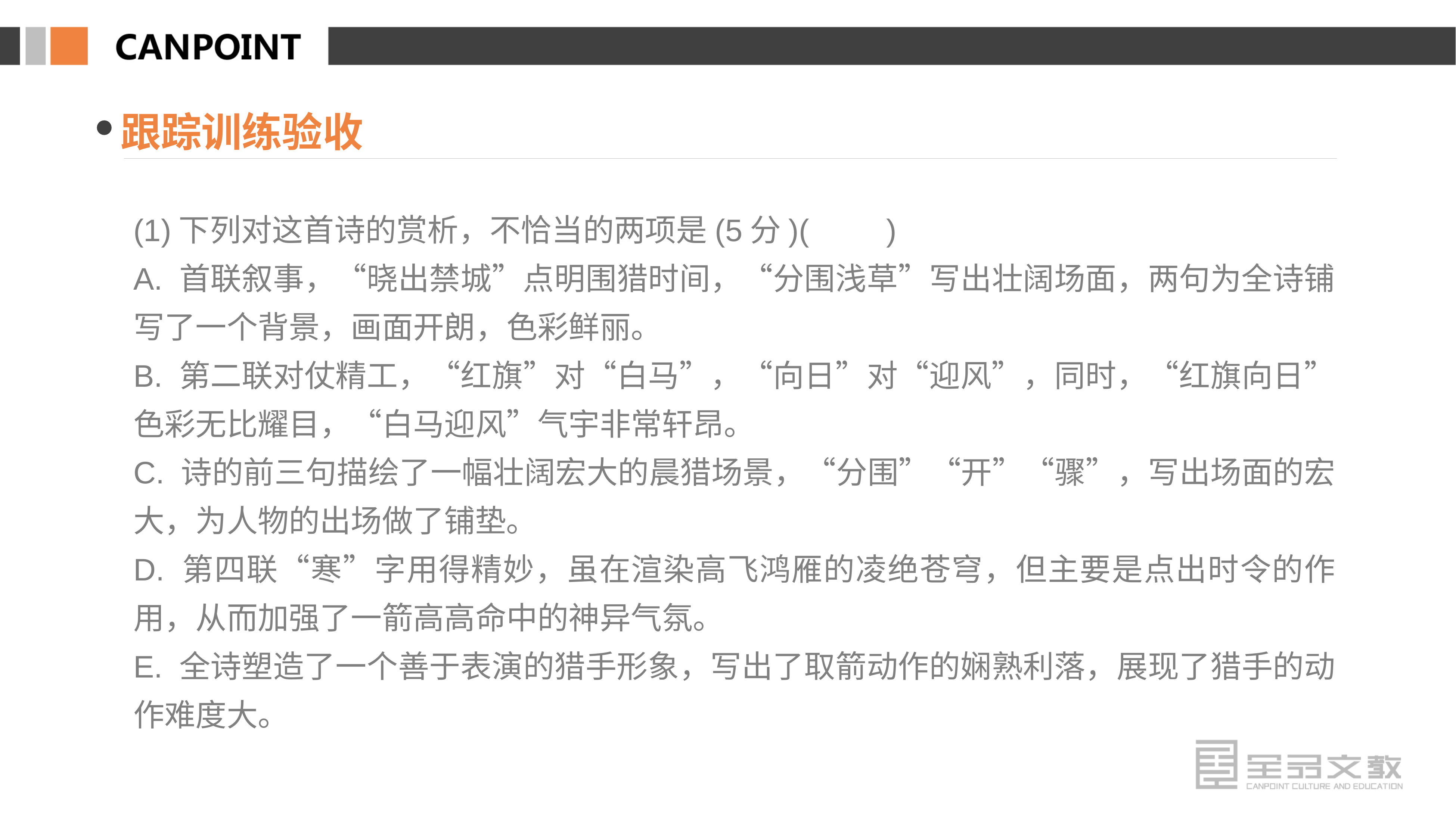

跟踪训练验收

(1)下列对这首诗的赏析，不恰当的两项是(5分)(　　)
A. 首联叙事，“晓出禁城”点明围猎时间，“分围浅草”写出壮阔场面，两句为全诗铺写了一个背景，画面开朗，色彩鲜丽。
B. 第二联对仗精工，“红旗”对“白马”，“向日”对“迎风”，同时，“红旗向日”色彩无比耀目，“白马迎风”气宇非常轩昂。
C. 诗的前三句描绘了一幅壮阔宏大的晨猎场景，“分围”“开”“骤”，写出场面的宏大，为人物的出场做了铺垫。
D. 第四联“寒”字用得精妙，虽在渲染高飞鸿雁的凌绝苍穹，但主要是点出时令的作用，从而加强了一箭高高命中的神异气氛。
E. 全诗塑造了一个善于表演的猎手形象，写出了取箭动作的娴熟利落，展现了猎手的动作难度大。